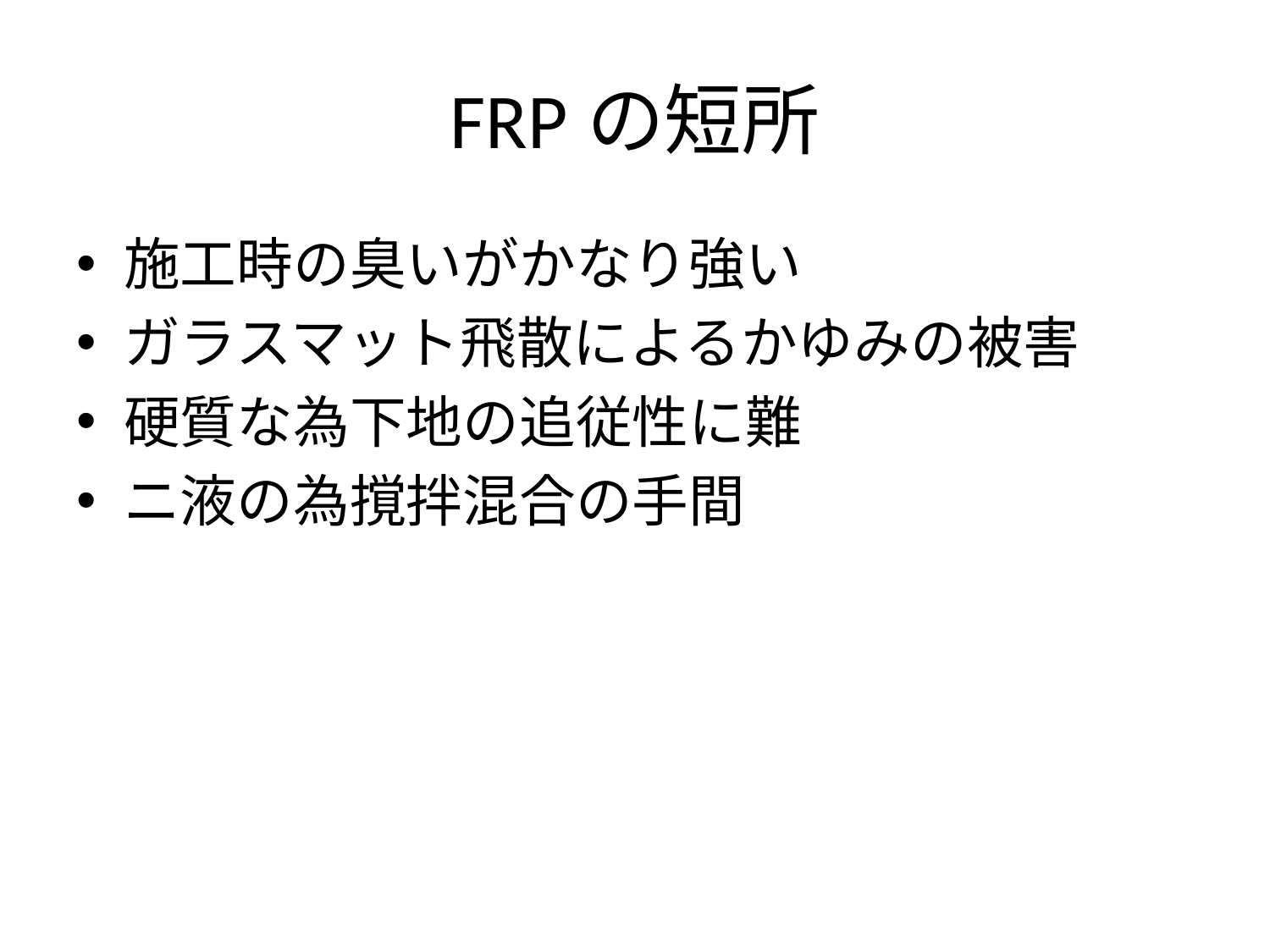

# FRPの短所
施工時の臭いがかなり強い
ガラスマット飛散によるかゆみの被害
硬質な為下地の追従性に難
ニ液の為撹拌混合の手間